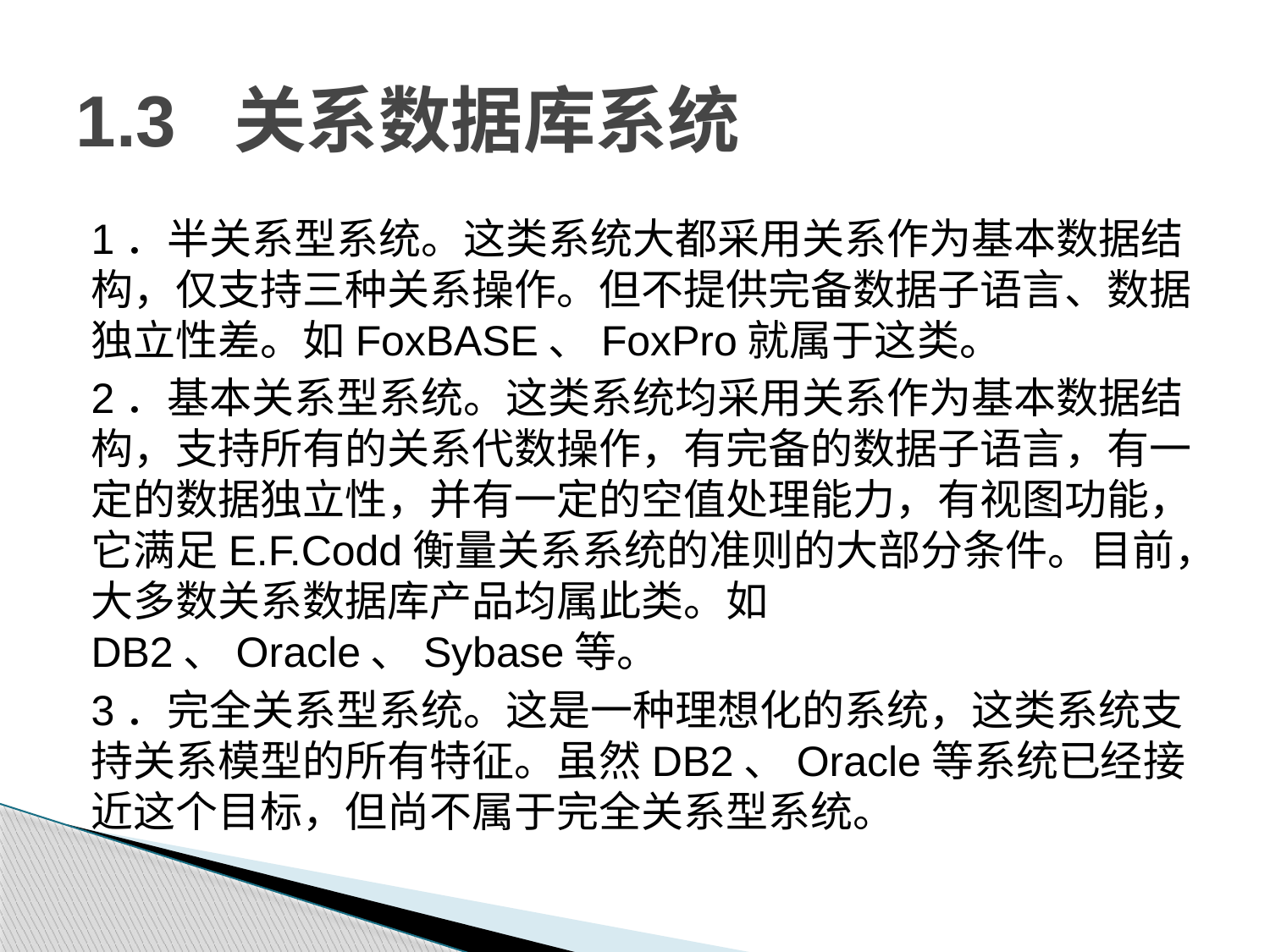

# 1.3  关系数据库系统
1．半关系型系统。这类系统大都采用关系作为基本数据结构，仅支持三种关系操作。但不提供完备数据子语言、数据独立性差。如FoxBASE、FoxPro就属于这类。
2．基本关系型系统。这类系统均采用关系作为基本数据结构，支持所有的关系代数操作，有完备的数据子语言，有一定的数据独立性，并有一定的空值处理能力，有视图功能，它满足E.F.Codd衡量关系系统的准则的大部分条件。目前，大多数关系数据库产品均属此类。如DB2、Oracle、Sybase等。
3．完全关系型系统。这是一种理想化的系统，这类系统支持关系模型的所有特征。虽然DB2、Oracle等系统已经接近这个目标，但尚不属于完全关系型系统。